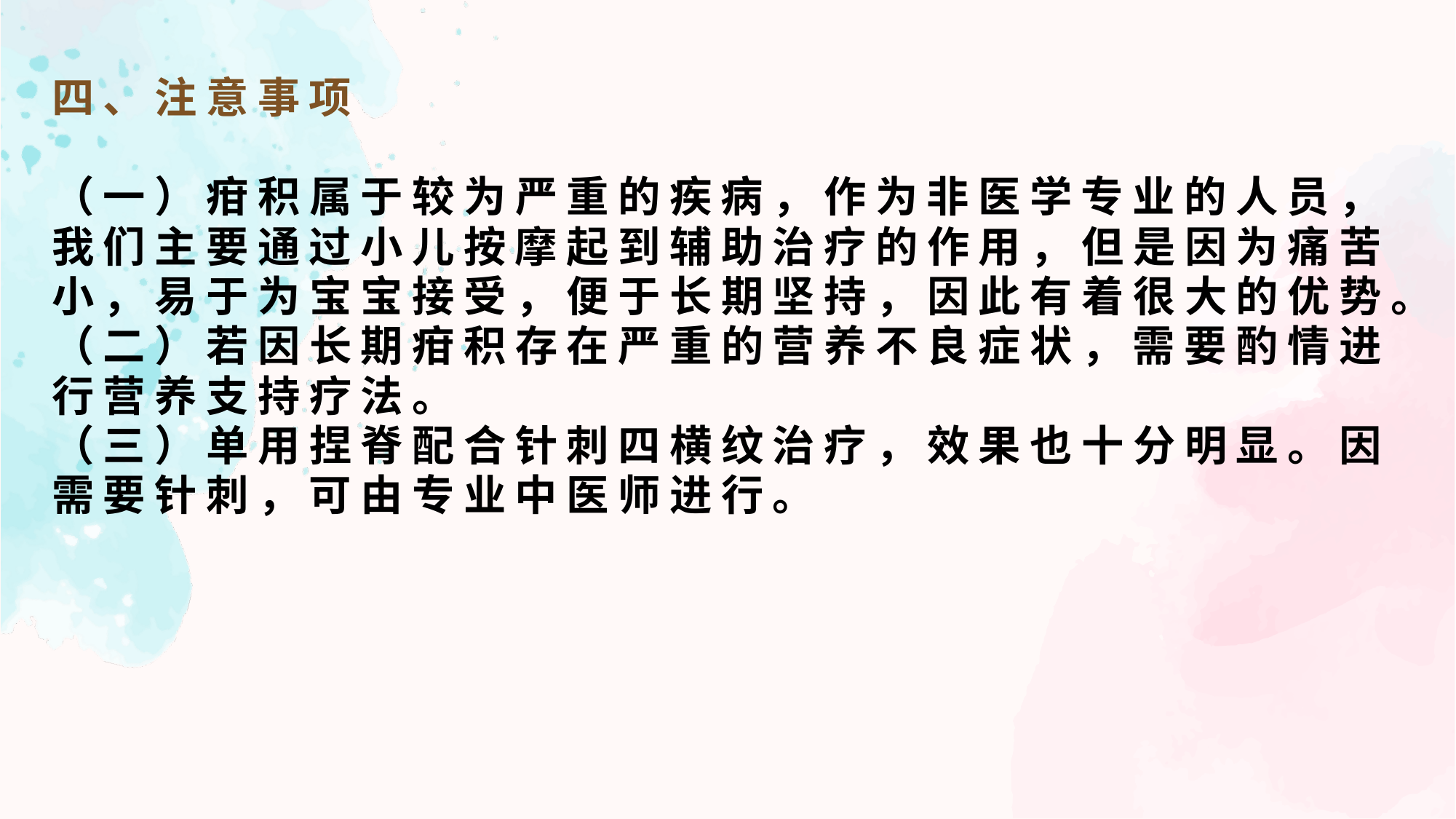

四、注意事项

（一）疳积属于较为严重的疾病，作为非医学专业的人员，我们主要通过小儿按摩起到辅助治疗的作用，但是因为痛苦小，易于为宝宝接受，便于长期坚持，因此有着很大的优势。
（二）若因长期疳积存在严重的营养不良症状，需要酌情进行营养支持疗法。
（三）单用捏脊配合针刺四横纹治疗，效果也十分明显。因需要针刺，可由专业中医师进行。